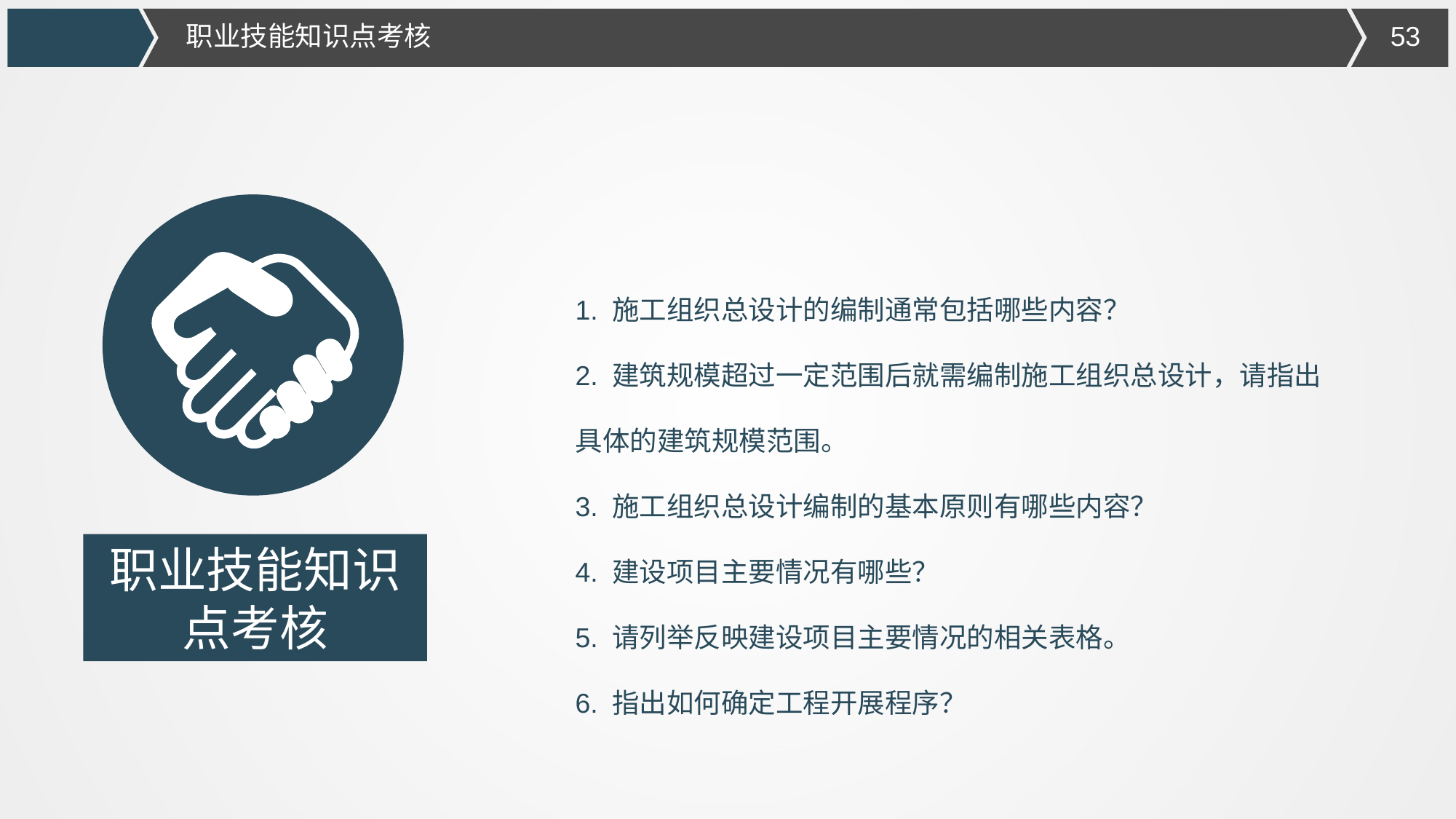

职业技能知识点考核

1. 施工组织总设计的编制通常包括哪些内容？
2. 建筑规模超过一定范围后就需编制施工组织总设计，请指出具体的建筑规模范围。
3. 施工组织总设计编制的基本原则有哪些内容？
4. 建设项目主要情况有哪些？
5. 请列举反映建设项目主要情况的相关表格。
6. 指出如何确定工程开展程序？
职业技能知识点考核